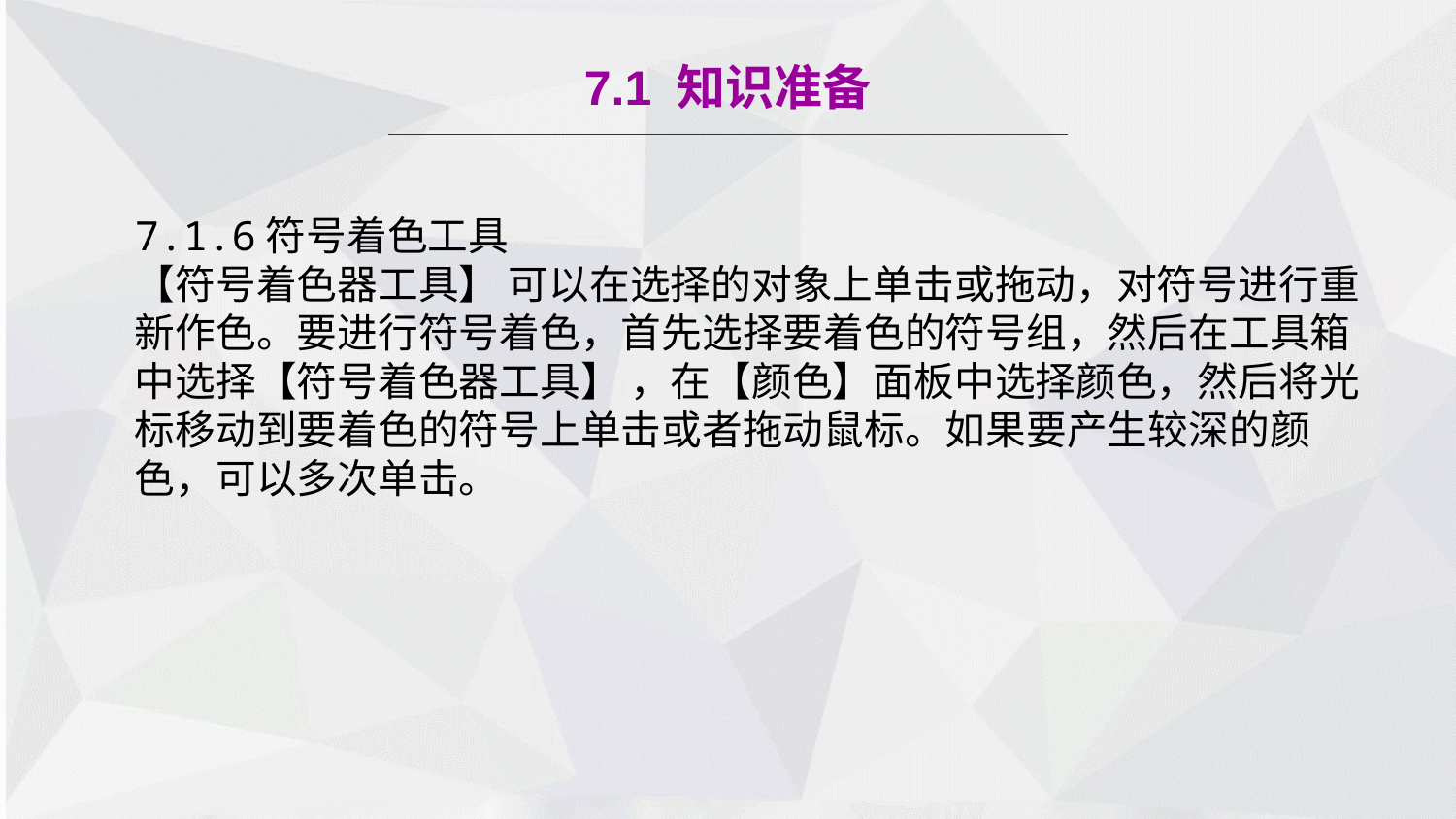

7.1 知识准备
7.1.6符号着色工具
【符号着色器工具】 可以在选择的对象上单击或拖动，对符号进行重新作色。要进行符号着色，首先选择要着色的符号组，然后在工具箱中选择【符号着色器工具】 ，在【颜色】面板中选择颜色，然后将光标移动到要着色的符号上单击或者拖动鼠标。如果要产生较深的颜色，可以多次单击。